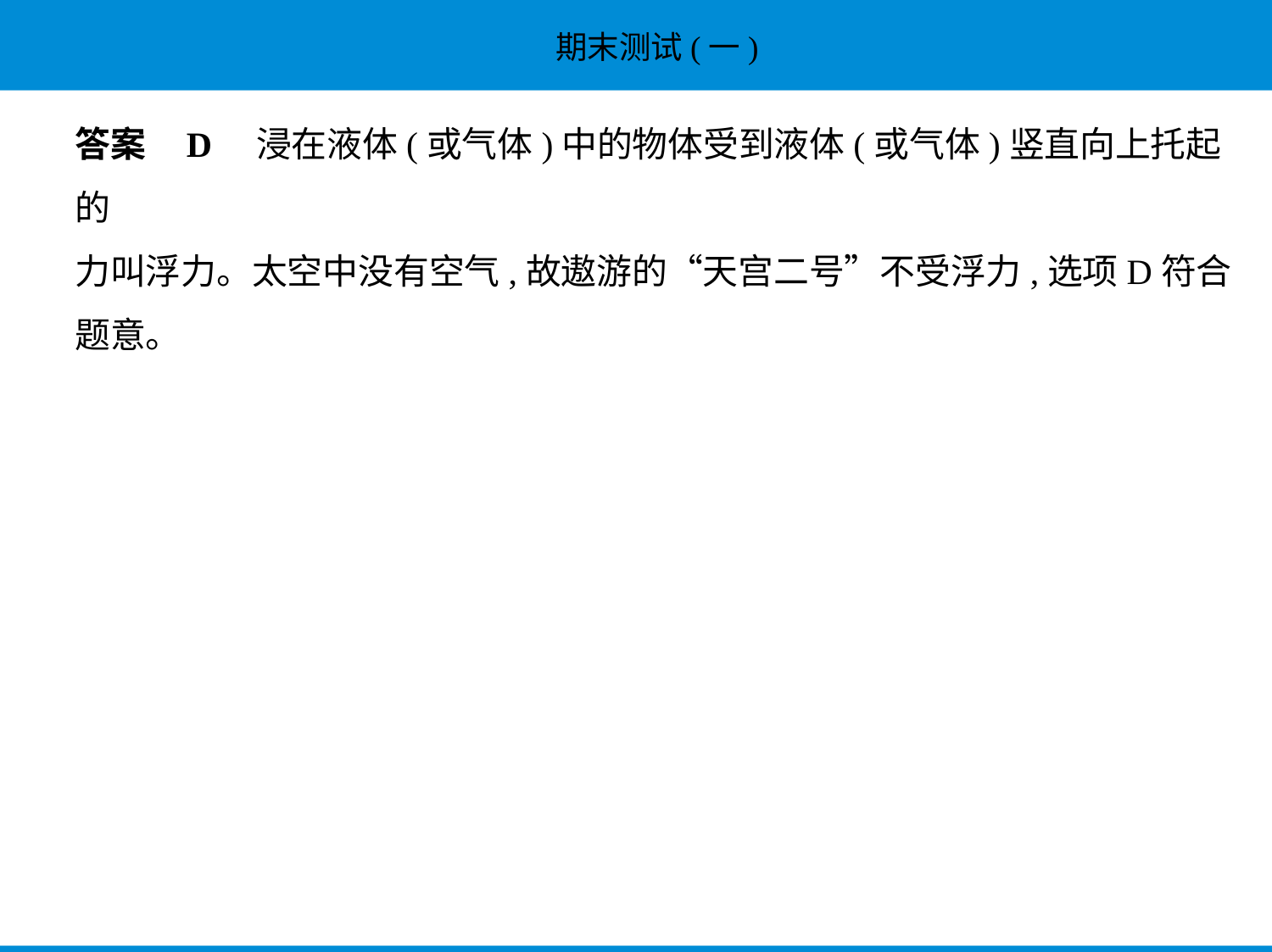

答案    D　浸在液体(或气体)中的物体受到液体(或气体)竖直向上托起的
力叫浮力。太空中没有空气,故遨游的“天宫二号”不受浮力,选项D符合
题意。